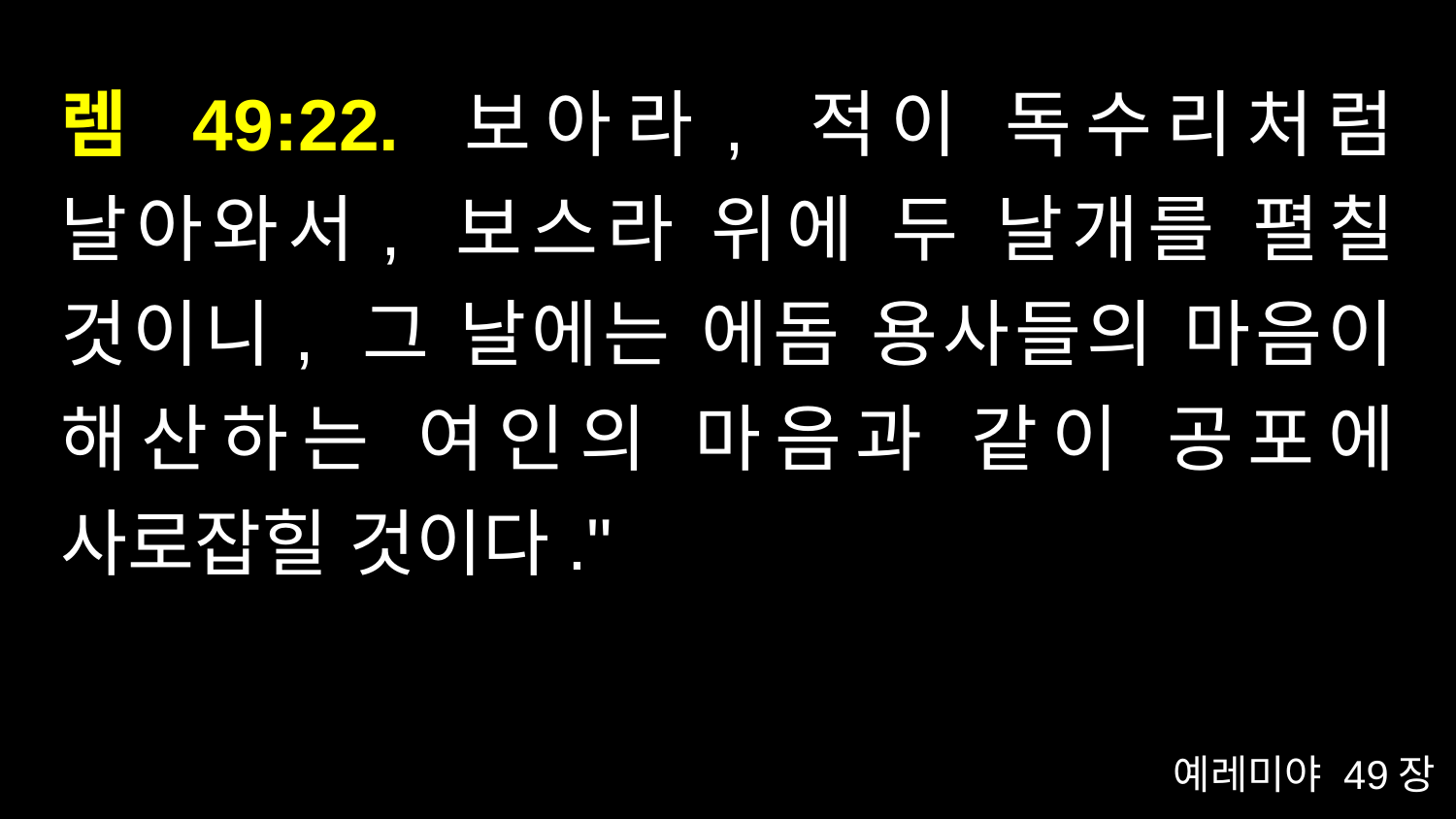

# 렘 49:22. 보아라, 적이 독수리처럼 날아와서, 보스라 위에 두 날개를 펼칠 것이니, 그 날에는 에돔 용사들의 마음이 해산하는 여인의 마음과 같이 공포에 사로잡힐 것이다."
예레미야 49장